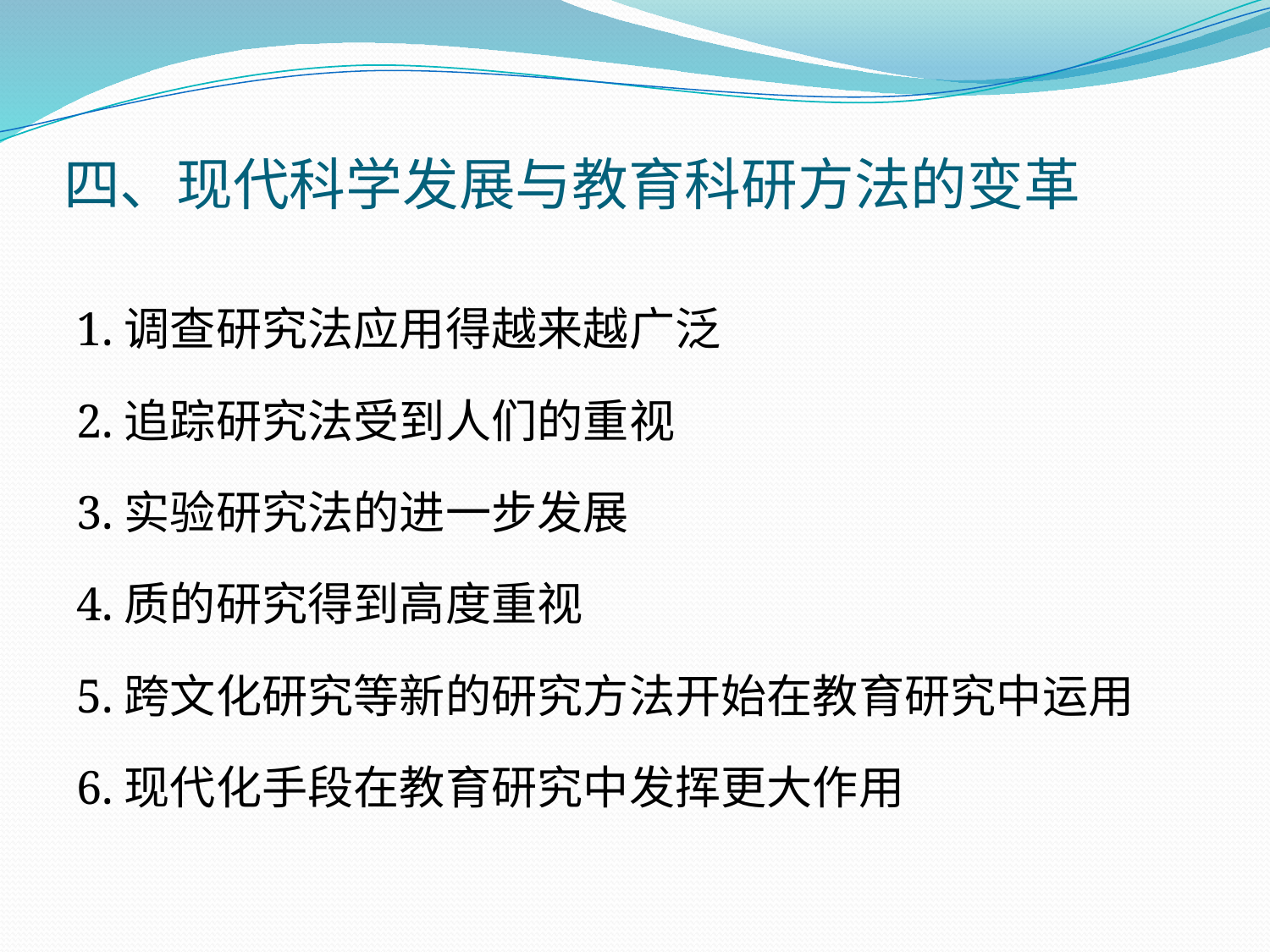

# 四、现代科学发展与教育科研方法的变革
1.调查研究法应用得越来越广泛
2.追踪研究法受到人们的重视
3.实验研究法的进一步发展
4.质的研究得到高度重视
5.跨文化研究等新的研究方法开始在教育研究中运用
6.现代化手段在教育研究中发挥更大作用